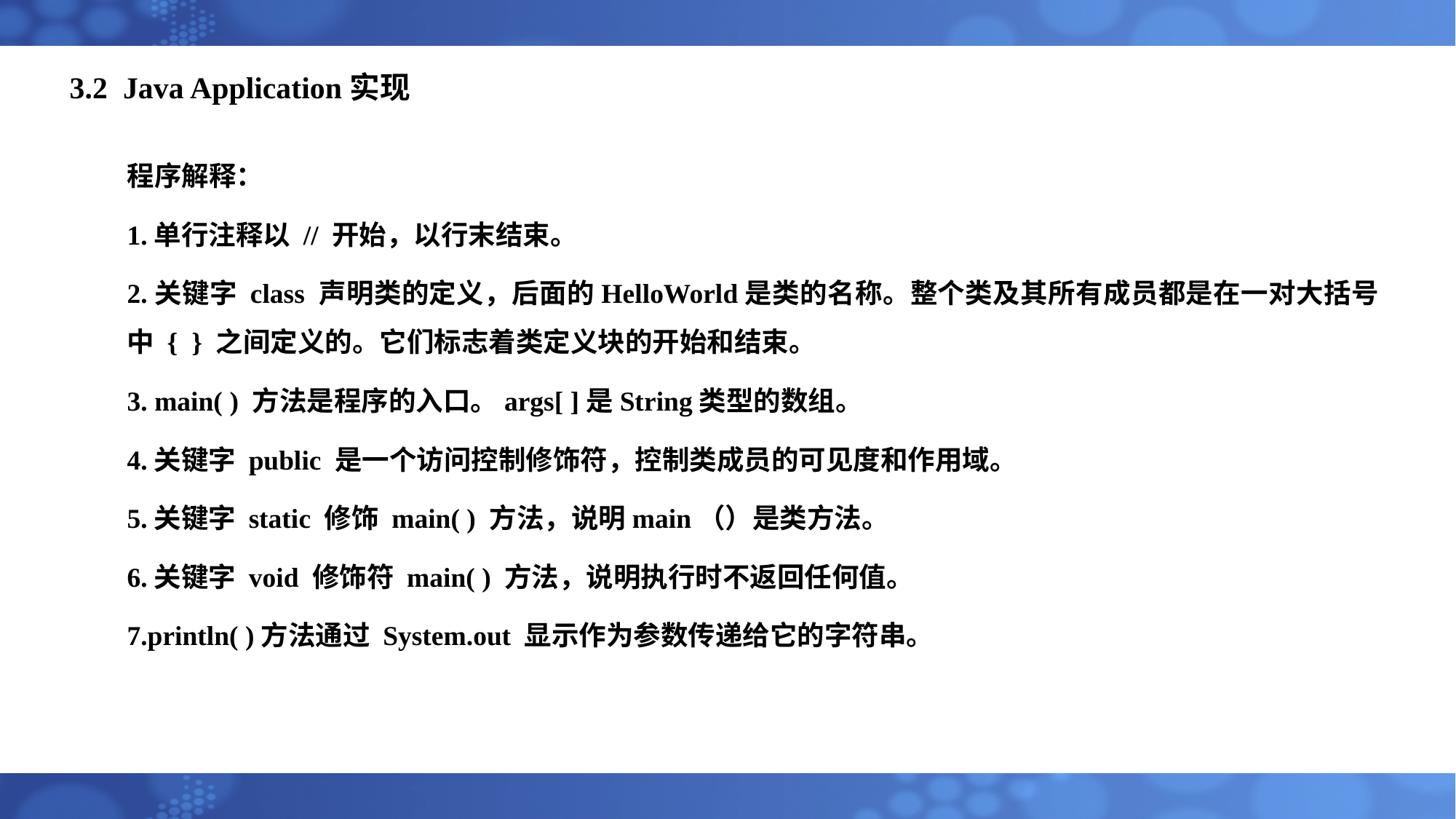

# 3.2  Java Application实现
程序解释：
1.单行注释以 // 开始，以行末结束。
2.关键字 class 声明类的定义，后面的HelloWorld是类的名称。整个类及其所有成员都是在一对大括号中 {  } 之间定义的。它们标志着类定义块的开始和结束。
3. main( ) 方法是程序的入口。args[ ]是String类型的数组。
4.关键字 public 是一个访问控制修饰符，控制类成员的可见度和作用域。
5.关键字 static 修饰 main( ) 方法，说明main（）是类方法。
6.关键字 void 修饰符 main( ) 方法，说明执行时不返回任何值。
7.println( )方法通过 System.out 显示作为参数传递给它的字符串。